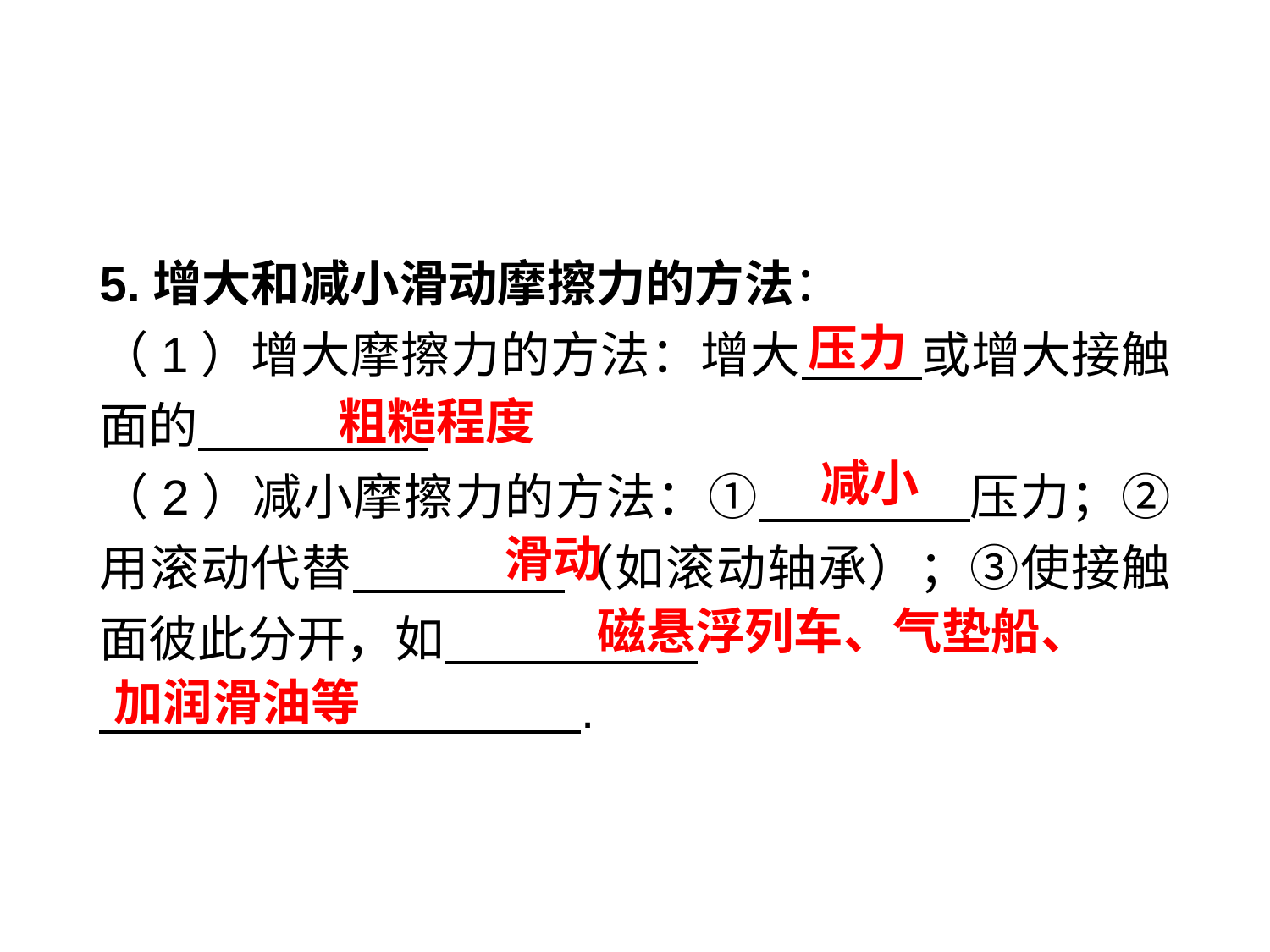

5.增大和减小滑动摩擦力的方法：
（1）增大摩擦力的方法：增大　      或增大接触面的　            　.
（2）减小摩擦力的方法：①　         　压力；②用滚动代替　         　（如滚动轴承）；③使接触面彼此分开，如                       .
                                   .
压力
粗糙程度
减小
滑动
                                          磁悬浮列车、气垫船、加润滑油等